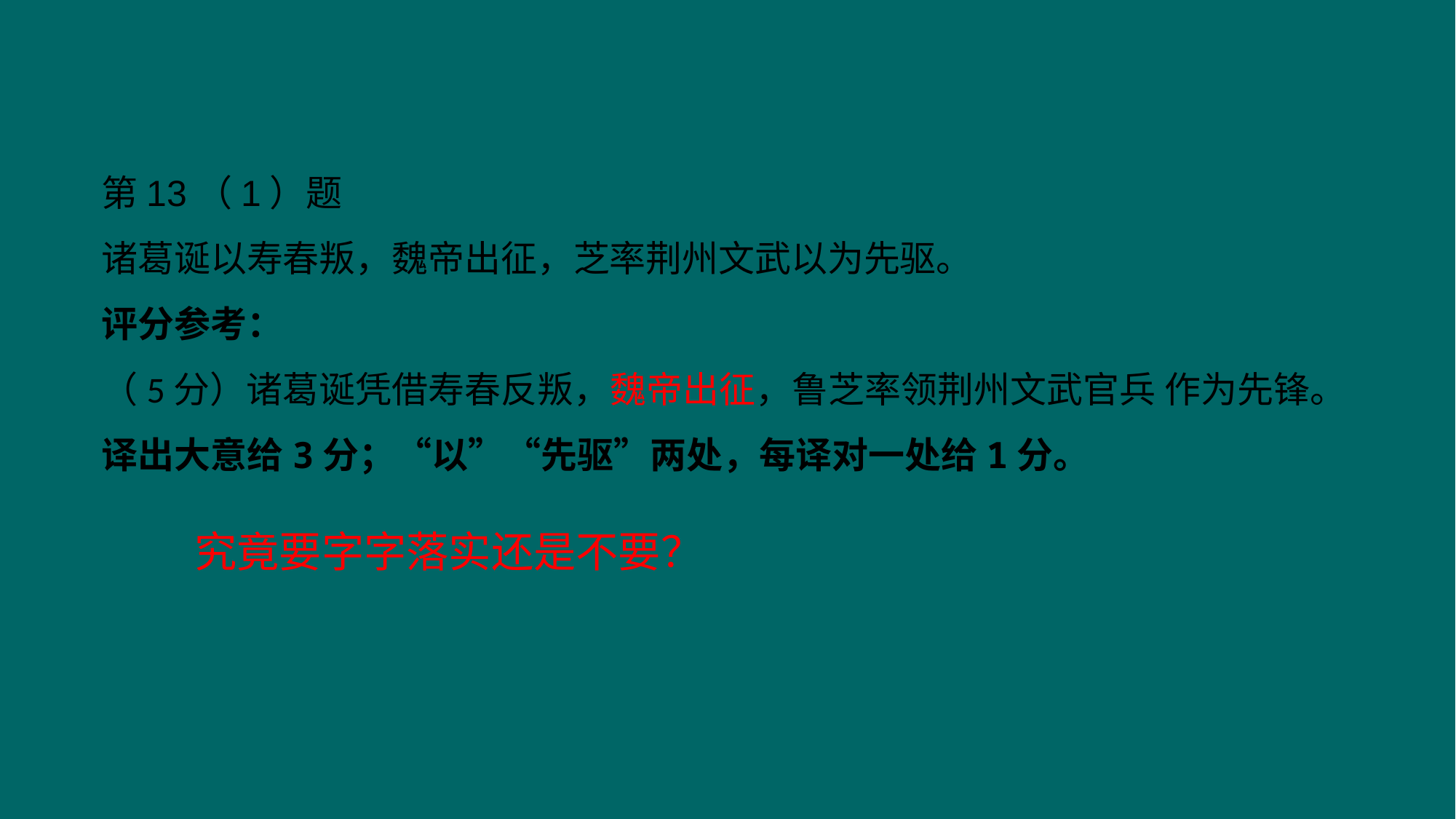

第13（1）题
诸葛诞以寿春叛，魏帝出征，芝率荆州文武以为先驱。
评分参考：
（5分）诸葛诞凭借寿春反叛，魏帝出征，鲁芝率领荆州文武官兵 作为先锋。
译出大意给3分；“以”“先驱”两处，每译对一处给1分。
究竟要字字落实还是不要？